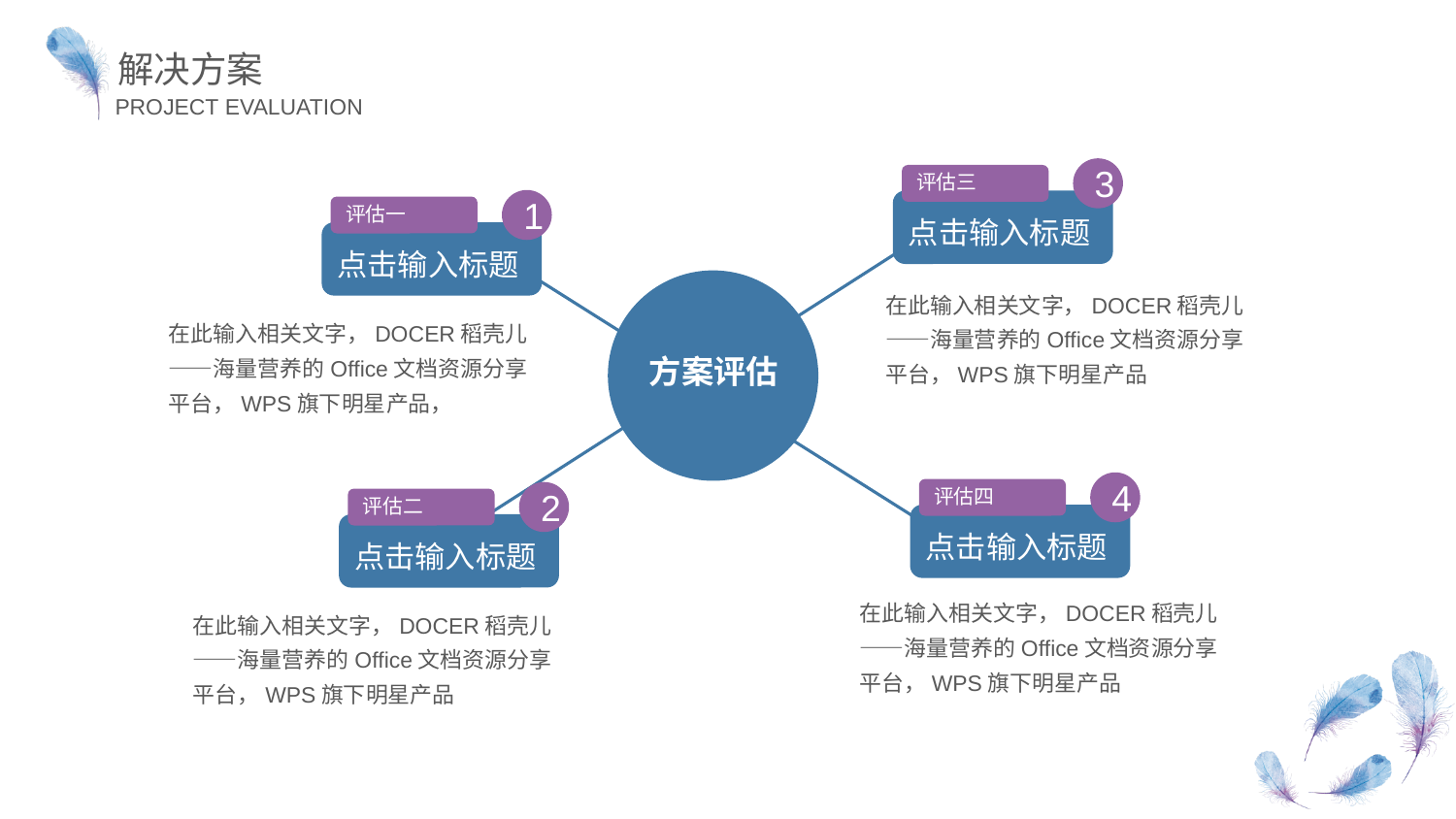

解决方案
PROJECT EVALUATION
3
评估三

点击输入标题
1
评估一

点击输入标题

方案评估
在此输入相关文字，DOCER稻壳儿——海量营养的Office文档资源分享平台，WPS旗下明星产品
在此输入相关文字，DOCER稻壳儿——海量营养的Office文档资源分享平台，WPS旗下明星产品，
4
评估四

点击输入标题
2
评估二

点击输入标题
在此输入相关文字，DOCER稻壳儿——海量营养的Office文档资源分享平台，WPS旗下明星产品
在此输入相关文字，DOCER稻壳儿——海量营养的Office文档资源分享平台，WPS旗下明星产品